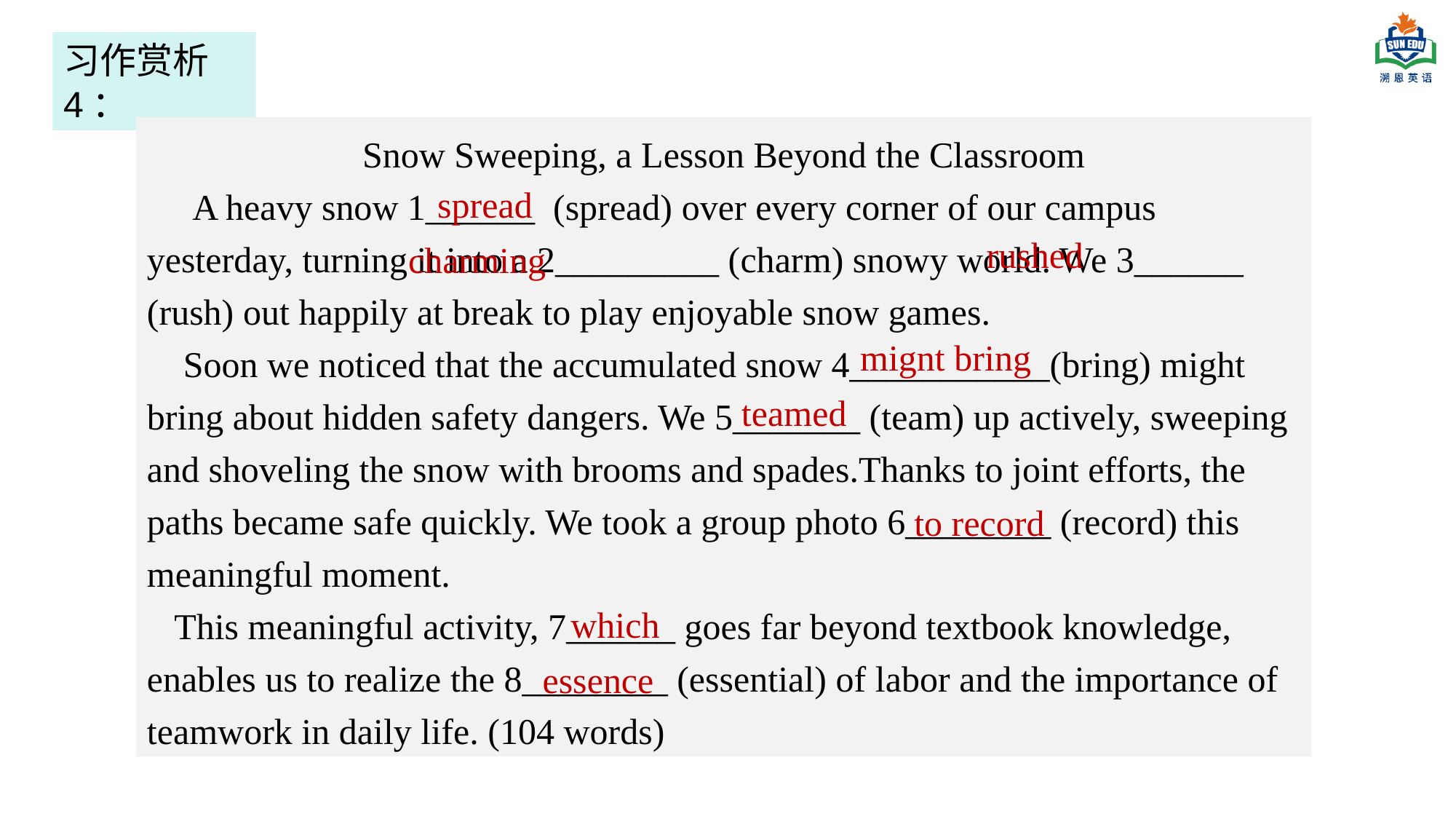

习作赏析4：
Snow Sweeping, a Lesson Beyond the Classroom
     A heavy snow 1______  (spread) over every corner of our campus yesterday, turning it into a 2_________ (charm) snowy world. We 3______ (rush) out happily at break to play enjoyable snow games.
    Soon we noticed that the accumulated snow 4___________(bring) might bring about hidden safety dangers. We 5_______ (team) up actively, sweeping and shoveling the snow with brooms and spades.Thanks to joint efforts, the paths became safe quickly. We took a group photo 6________ (record) this meaningful moment.
   This meaningful activity, 7______ goes far beyond textbook knowledge, enables us to realize the 8________ (essential) of labor and the importance of teamwork in daily life. (104 words)
spread
rushed
charming
mignt bring
teamed
to record
which
 essence